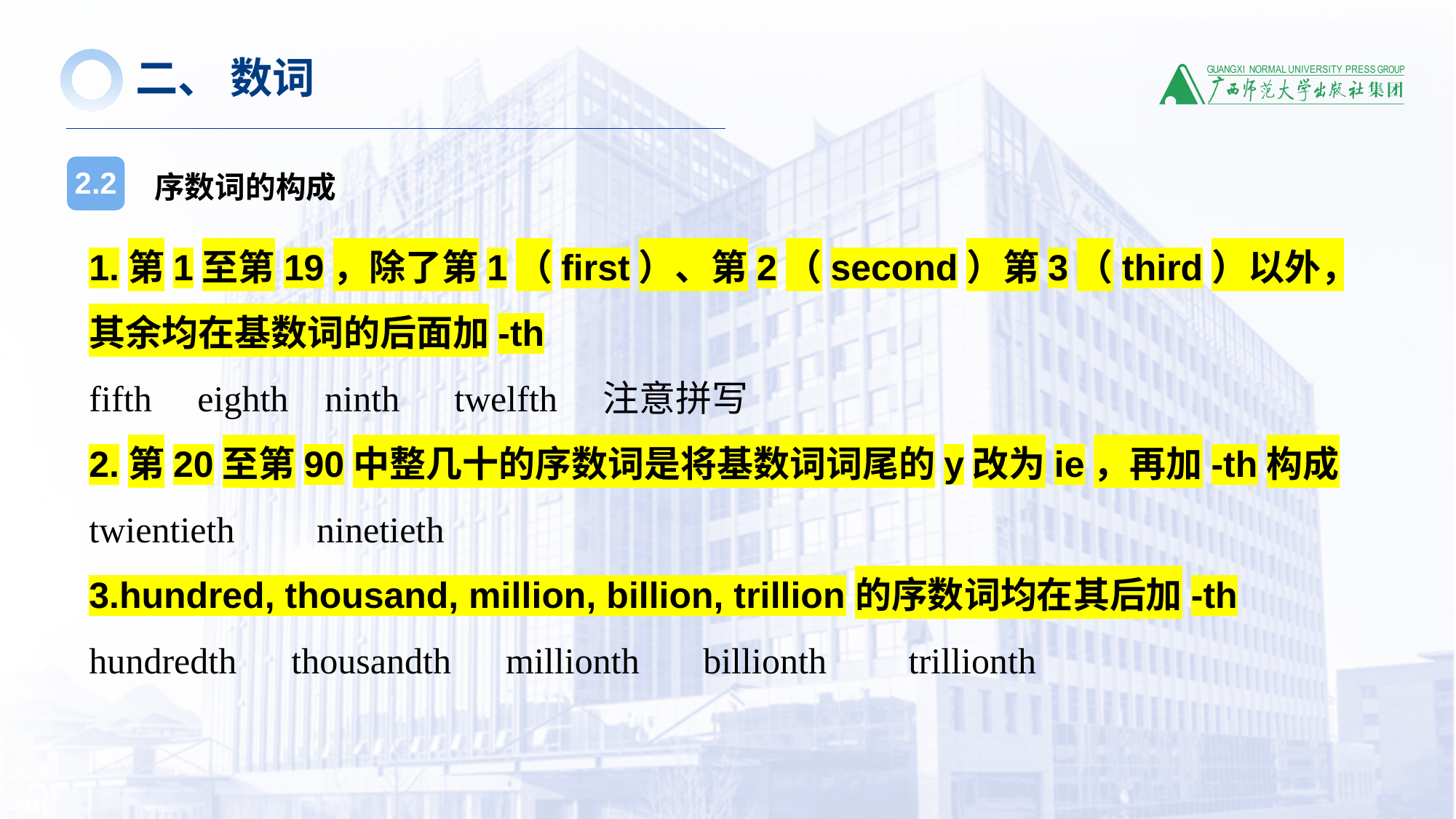

二、 数词

序数词的构成
2.2

1.第1至第19，除了第1（first）、第2（second）第3（third）以外，其余均在基数词的后面加-th
fifth     eighth    ninth      twelfth    注意拼写
2.第20至第90中整几十的序数词是将基数词词尾的y改为ie，再加-th构成
twientieth         ninetieth
3.hundred, thousand, million, billion, trillion的序数词均在其后加-th
hundredth      thousandth      millionth       billionth         trillionth